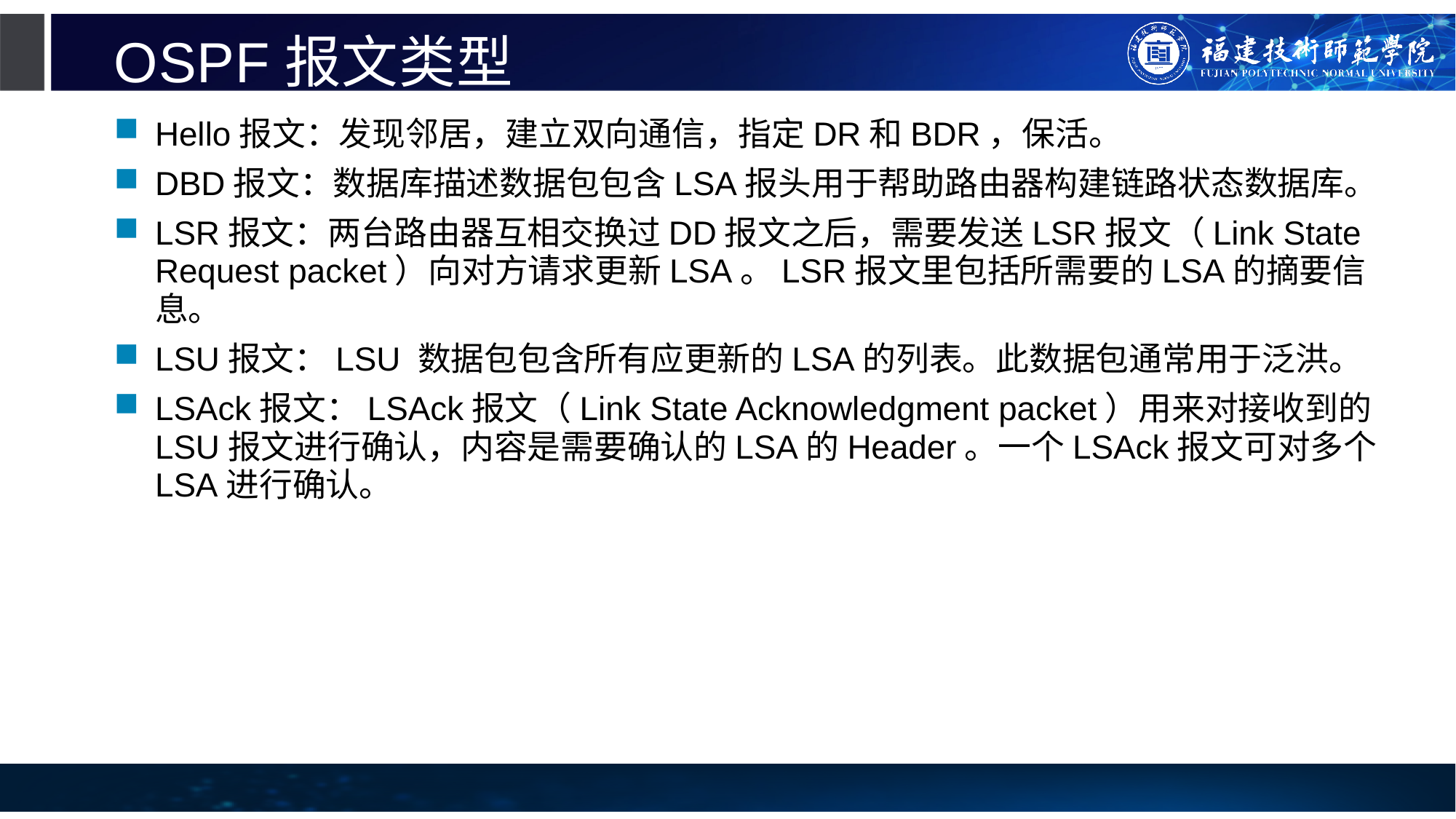

# OSPF报文类型
Hello报文：发现邻居，建立双向通信，指定DR和BDR，保活。
DBD报文：数据库描述数据包包含LSA报头用于帮助路由器构建链路状态数据库。
LSR报文：两台路由器互相交换过DD报文之后，需要发送LSR报文（Link State Request packet）向对方请求更新LSA。LSR报文里包括所需要的LSA的摘要信息。
LSU报文：LSU 数据包包含所有应更新的LSA的列表。此数据包通常用于泛洪。
LSAck报文：LSAck报文（Link State Acknowledgment packet）用来对接收到的LSU报文进行确认，内容是需要确认的LSA的Header。一个LSAck报文可对多个LSA进行确认。